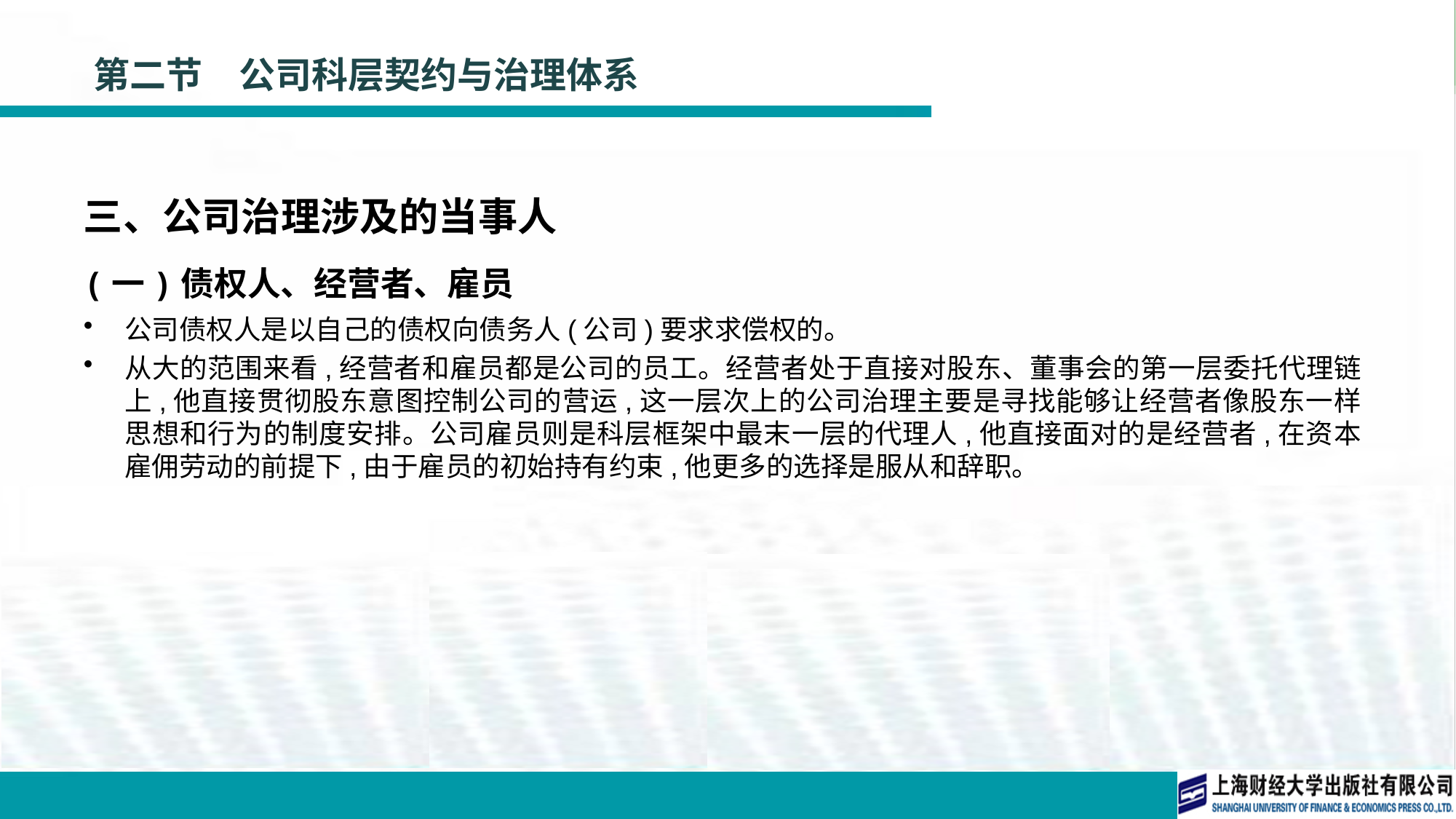

# 第二节　公司科层契约与治理体系
三、公司治理涉及的当事人
(一)债权人、经营者、雇员
公司债权人是以自己的债权向债务人(公司)要求求偿权的。
从大的范围来看,经营者和雇员都是公司的员工。经营者处于直接对股东、董事会的第一层委托代理链上,他直接贯彻股东意图控制公司的营运,这一层次上的公司治理主要是寻找能够让经营者像股东一样思想和行为的制度安排。公司雇员则是科层框架中最末一层的代理人,他直接面对的是经营者,在资本雇佣劳动的前提下,由于雇员的初始持有约束,他更多的选择是服从和辞职。